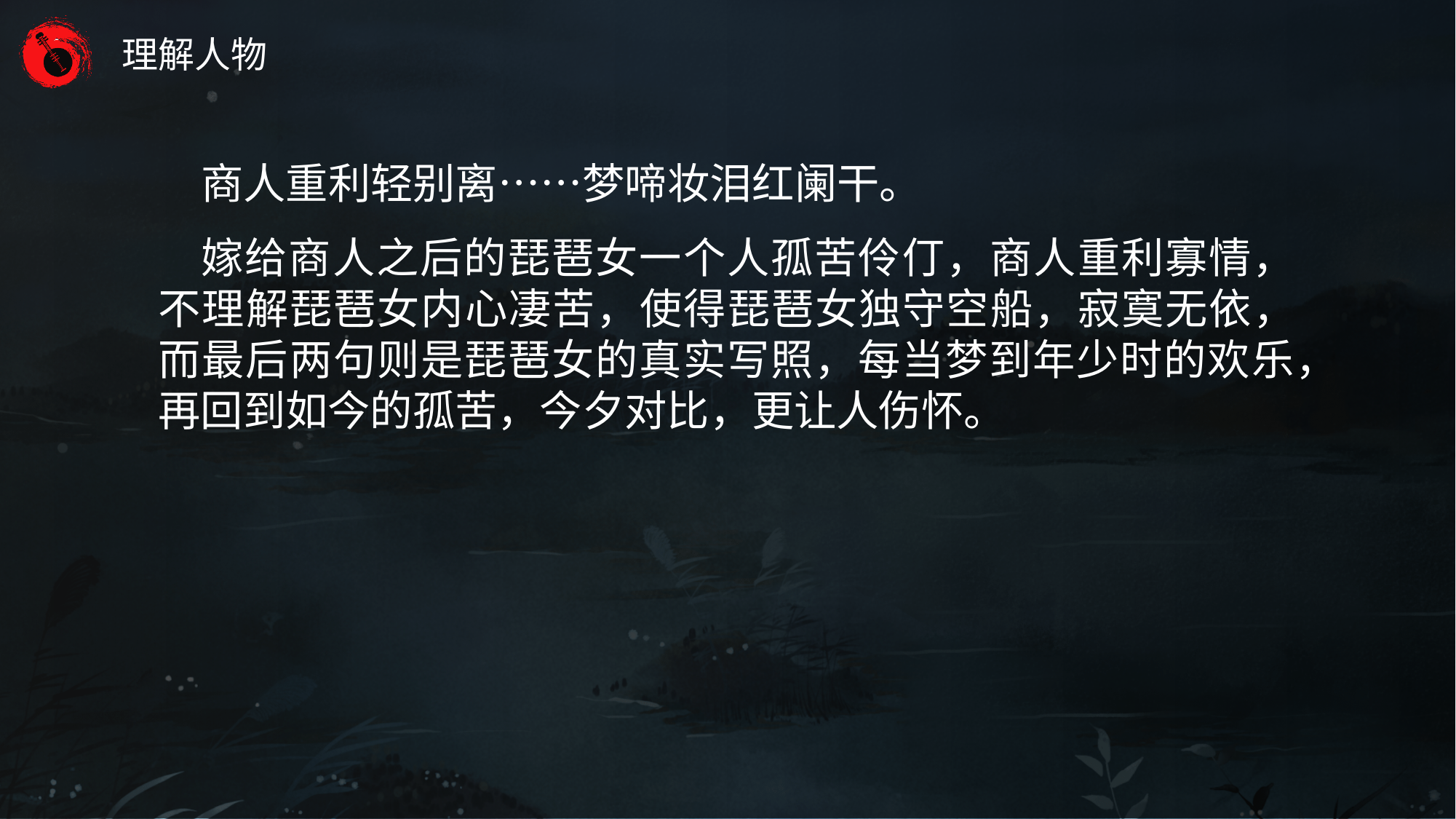

商人重利轻别离……梦啼妆泪红阑干。
嫁给商人之后的琵琶女一个人孤苦伶仃，商人重利寡情，不理解琵琶女内心凄苦，使得琵琶女独守空船，寂寞无依，而最后两句则是琵琶女的真实写照，每当梦到年少时的欢乐，再回到如今的孤苦，今夕对比，更让人伤怀。